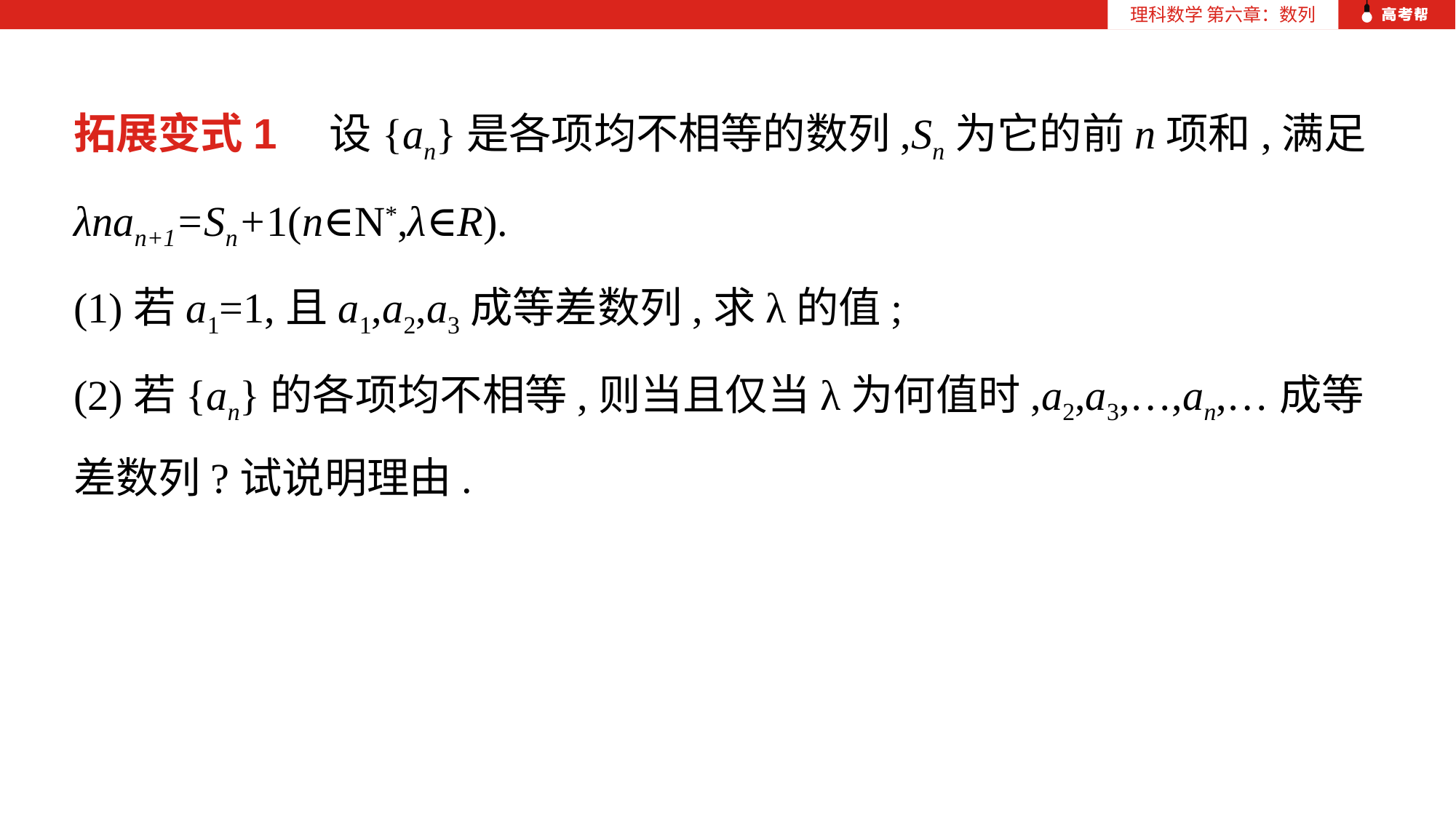

拓展变式1　设{an}是各项均不相等的数列,Sn为它的前n项和,满足λnan+1=Sn+1(n∈N*,λ∈R).
(1)若a1=1,且a1,a2,a3成等差数列,求λ的值;
(2)若{an}的各项均不相等,则当且仅当λ为何值时,a2,a3,…,an,…成等差数列?试说明理由.